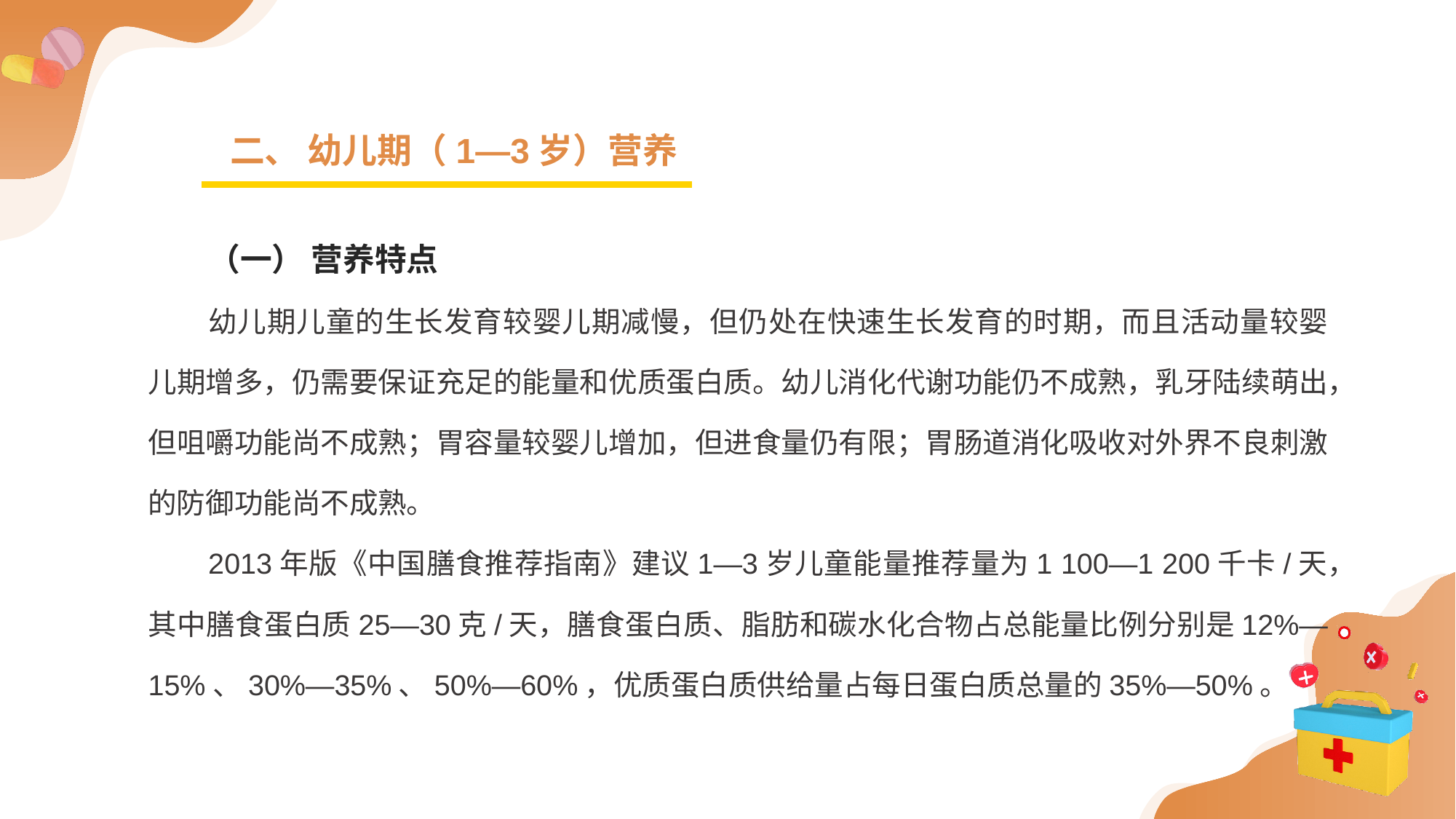

二、 幼儿期（1—3岁）营养
（一） 营养特点
幼儿期儿童的生长发育较婴儿期减慢，但仍处在快速生长发育的时期，而且活动量较婴儿期增多，仍需要保证充足的能量和优质蛋白质。幼儿消化代谢功能仍不成熟，乳牙陆续萌出，但咀嚼功能尚不成熟；胃容量较婴儿增加，但进食量仍有限；胃肠道消化吸收对外界不良刺激的防御功能尚不成熟。
2013年版《中国膳食推荐指南》建议1—3岁儿童能量推荐量为1 100—1 200千卡/天，其中膳食蛋白质25—30克/天，膳食蛋白质、脂肪和碳水化合物占总能量比例分别是12%—15%、30%—35%、50%—60%，优质蛋白质供给量占每日蛋白质总量的35%—50%。